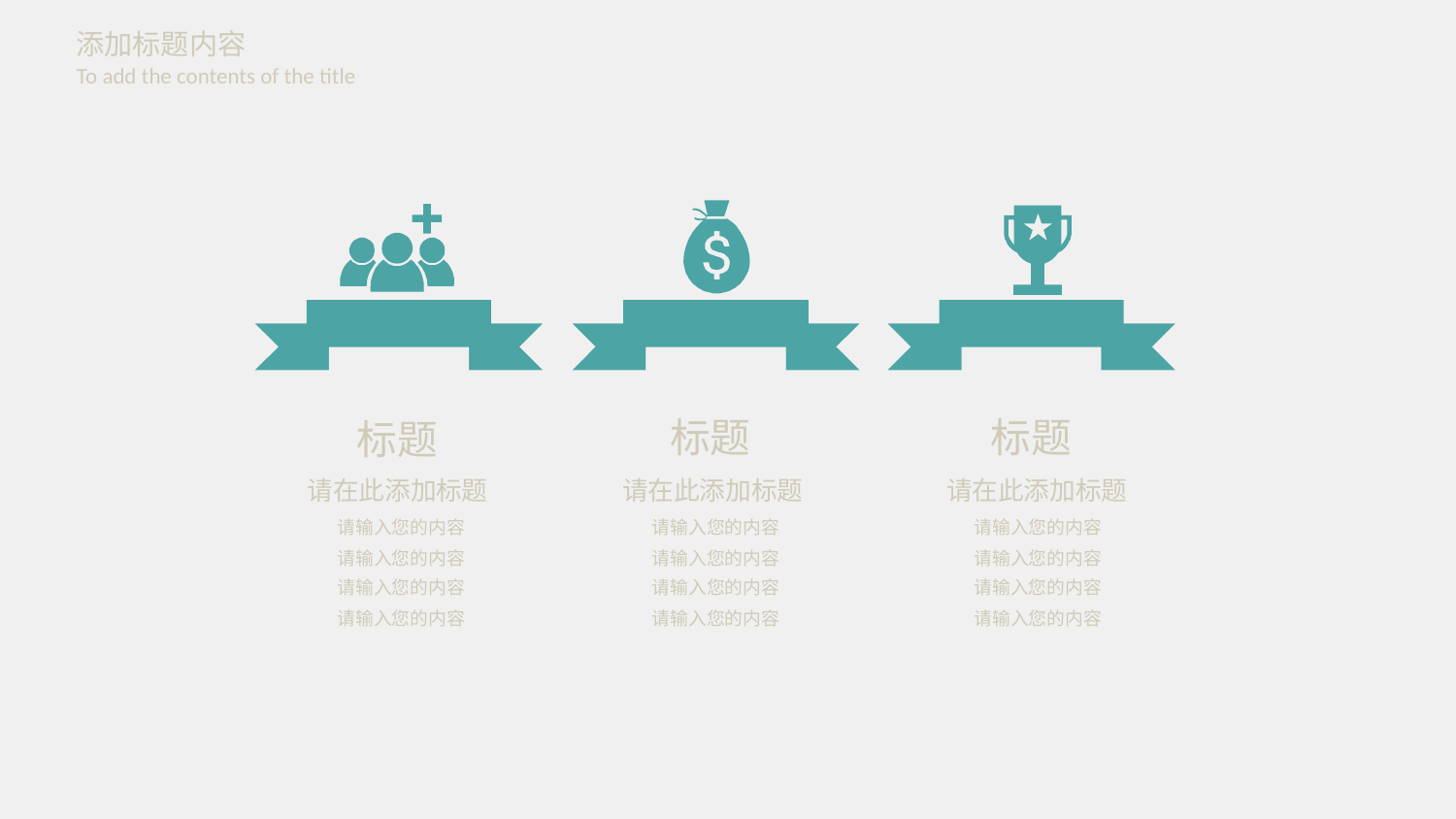

添加标题内容
To add the contents of the title

标题
请在此添加标题
请输入您的内容
请输入您的内容
请输入您的内容
请输入您的内容
标题
请在此添加标题
请输入您的内容
请输入您的内容
请输入您的内容
请输入您的内容
标题
请在此添加标题
请输入您的内容
请输入您的内容
请输入您的内容
请输入您的内容